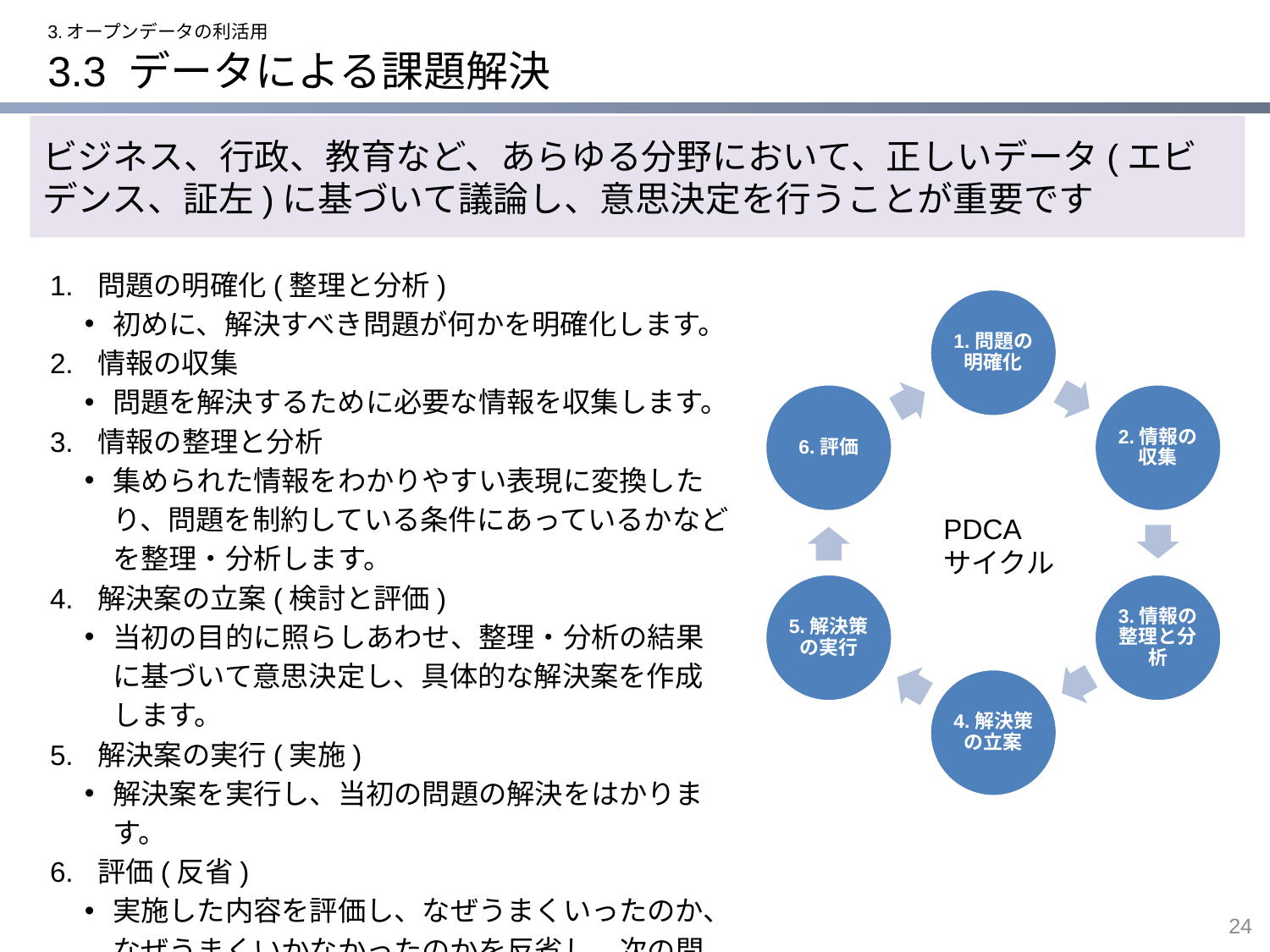

3.オープンデータの利活用
# 3.3 データによる課題解決
ビジネス、行政、教育など、あらゆる分野において、正しいデータ(エビデンス、証左)に基づいて議論し、意思決定を行うことが重要です
問題の明確化(整理と分析)
初めに、解決すべき問題が何かを明確化します。
情報の収集
問題を解決するために必要な情報を収集します。
情報の整理と分析
集められた情報をわかりやすい表現に変換したり、問題を制約している条件にあっているかなどを整理・分析します。
解決案の立案(検討と評価)
当初の目的に照らしあわせ、整理・分析の結果に基づいて意思決定し、具体的な解決案を作成します。
解決案の実行(実施)
解決案を実行し、当初の問題の解決をはかります。
評価(反省)
実施した内容を評価し、なぜうまくいったのか、なぜうまくいかなかったのかを反省し、次の問題解決に役だてます。
1.問題の
明確化

2.情報の
収集

3.情報の整理と分析

4.解決策の立案

5.解決策の実行

6.評価

PDCA
サイクル
24